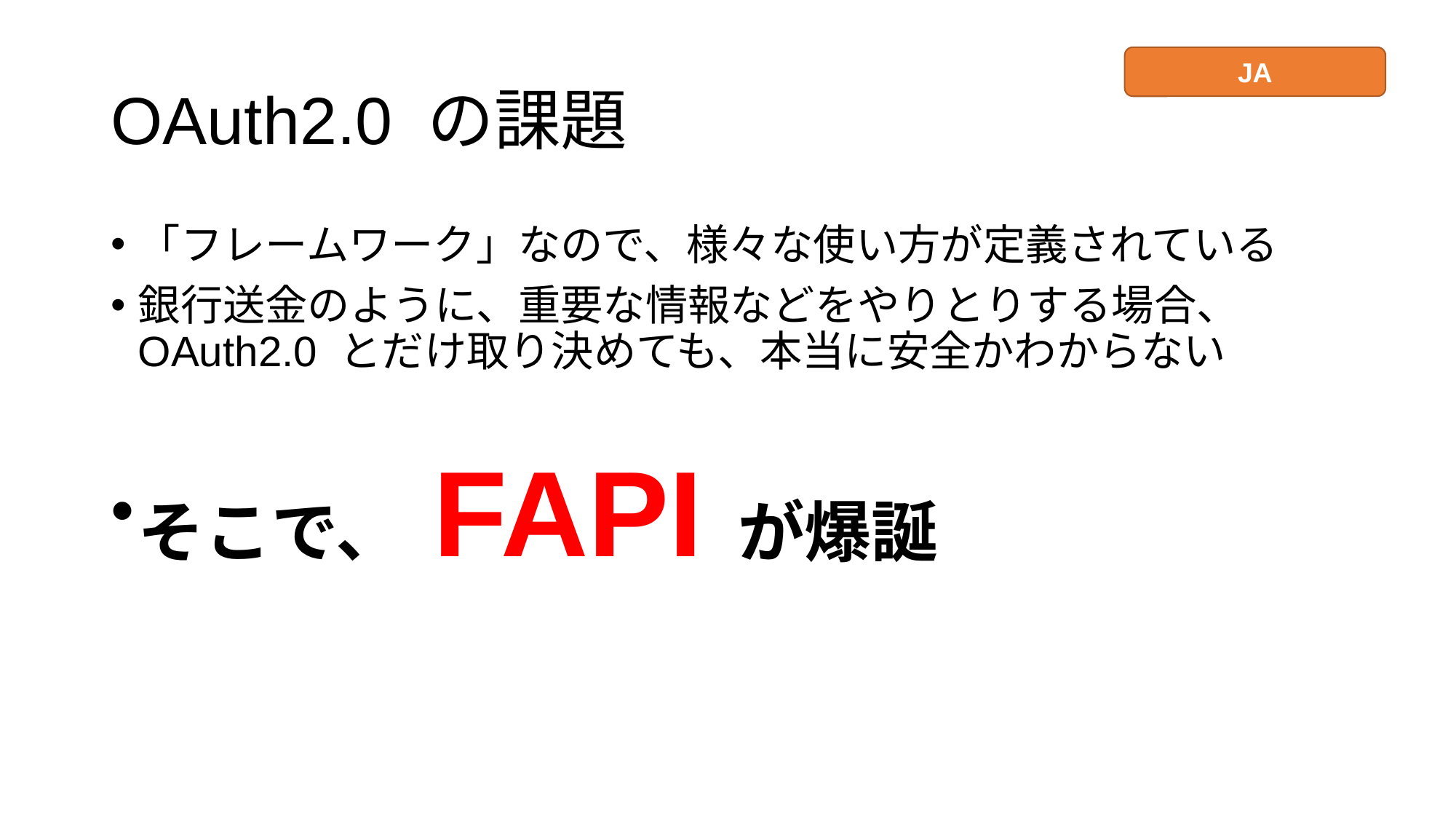

# OAuth2.0 の課題
JA
「フレームワーク」なので、様々な使い方が定義されている
銀行送金のように、重要な情報などをやりとりする場合、
OAuth2.0 とだけ取り決めても、本当に安全かわからない

そこで、 FAPI が爆誕